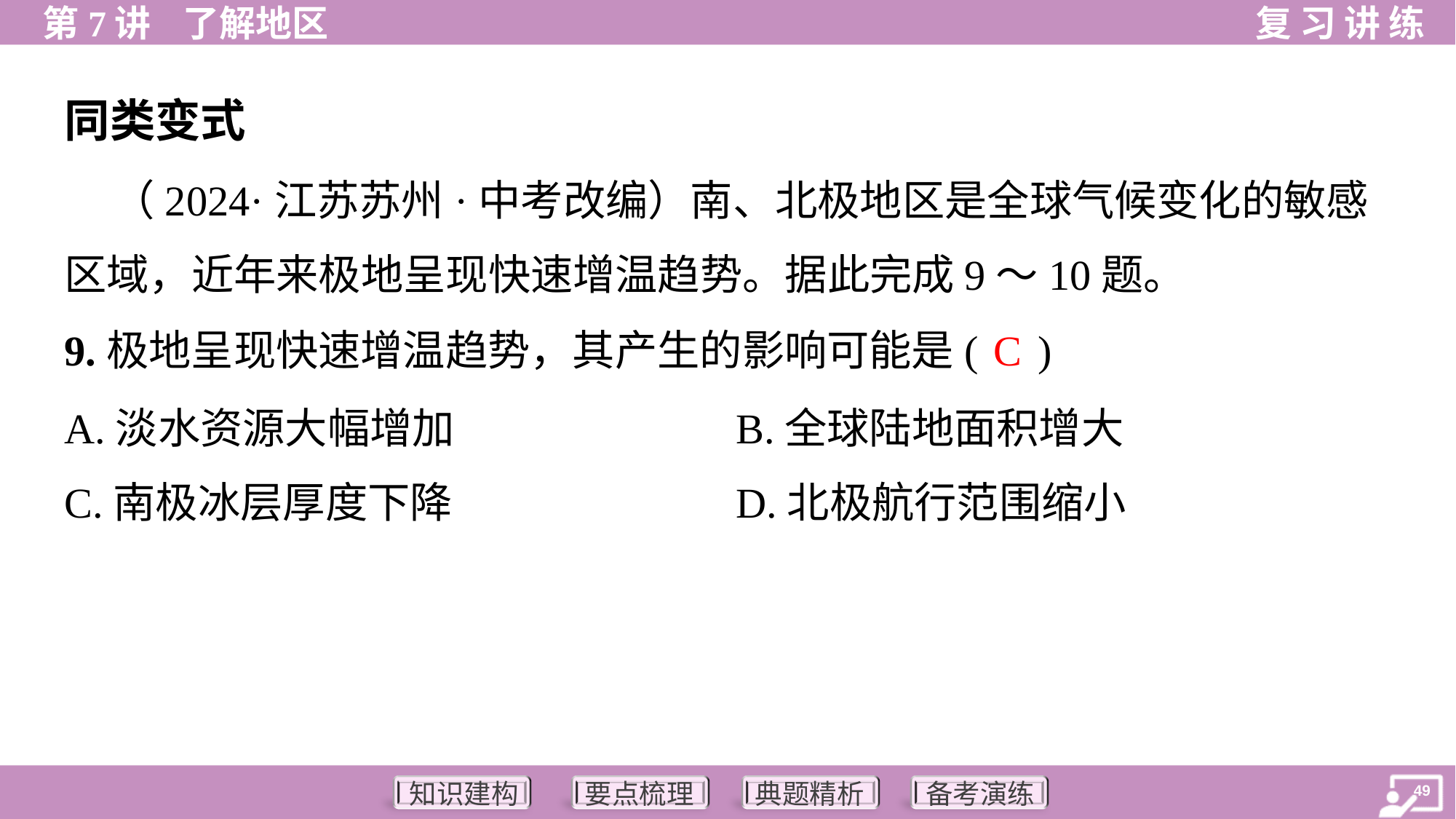

同类变式
    （2024·江苏苏州·中考改编）南、北极地区是全球气候变化的敏感
区域，近年来极地呈现快速增温趋势。据此完成9～10题。
C
9.极地呈现快速增温趋势，其产生的影响可能是(     )
A.淡水资源大幅增加	B.全球陆地面积增大
C.南极冰层厚度下降	D.北极航行范围缩小